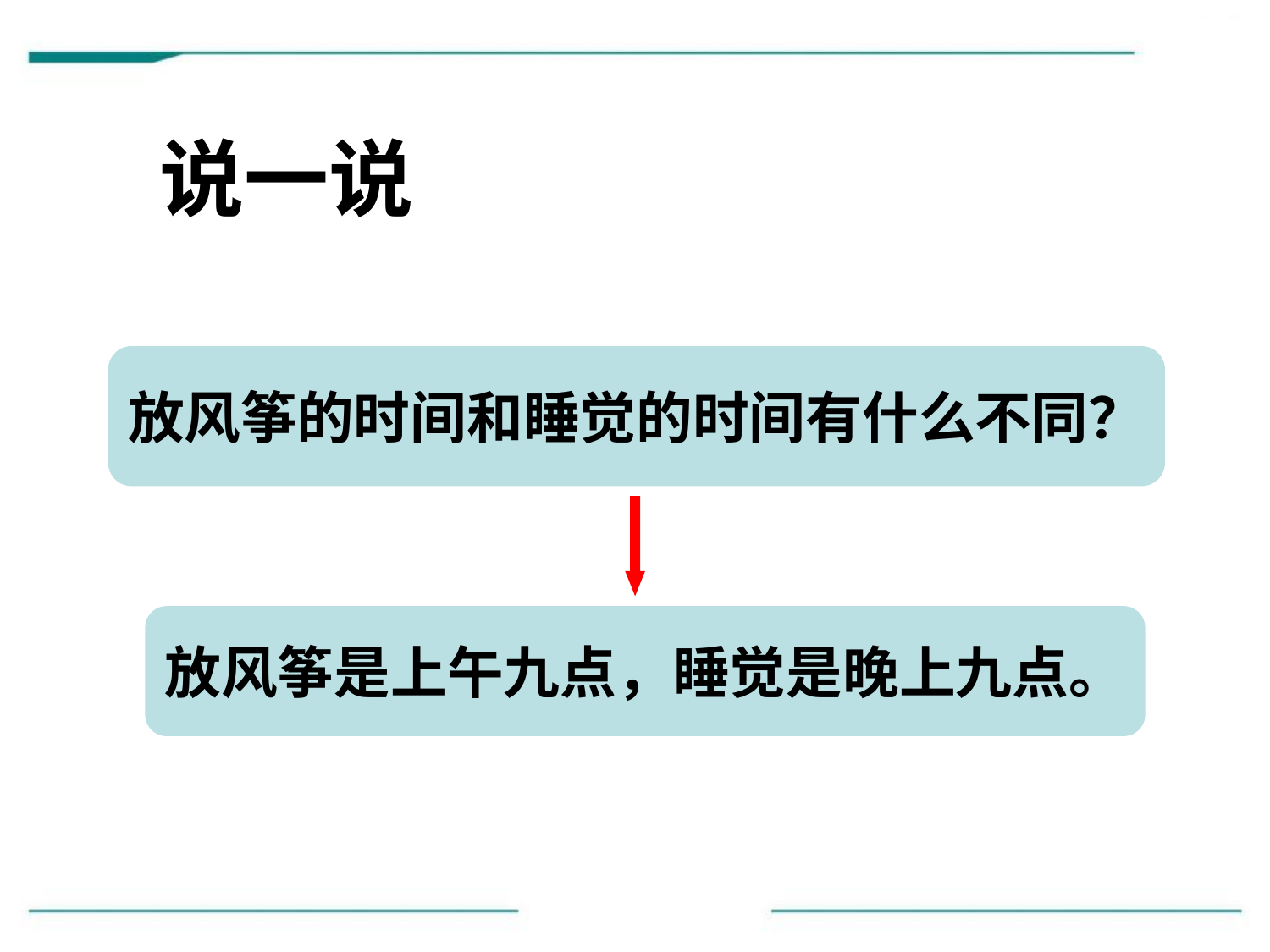

说一说
放风筝的时间和睡觉的时间有什么不同？

放风筝是上午九点，睡觉是晚上九点。